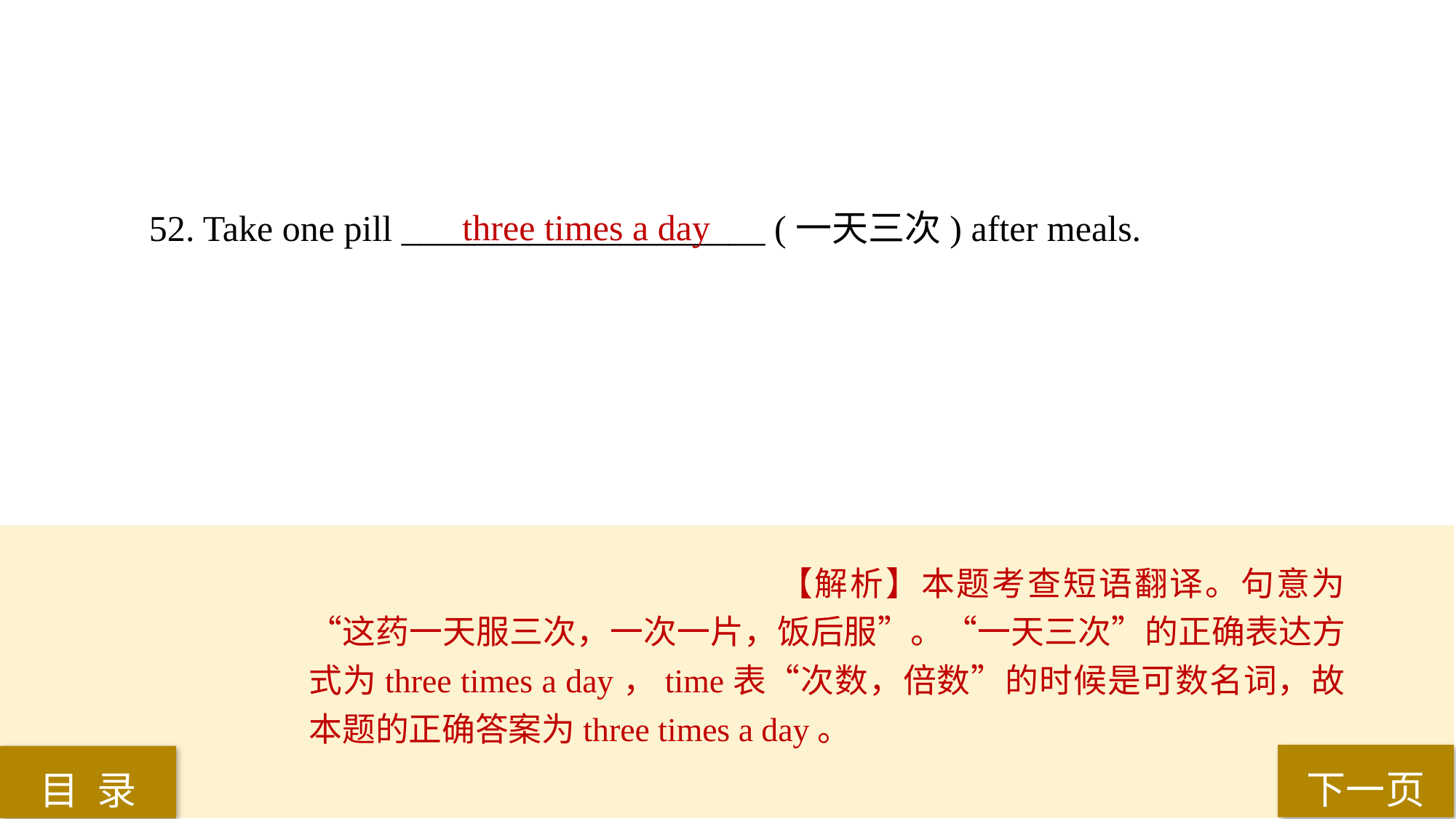

52. Take one pill ____________________ (一天三次) after meals.
three times a day
【解析】本题考查短语翻译。句意为“这药一天服三次，一次一片，饭后服”。“一天三次”的正确表达方式为three times a day，time表“次数，倍数”的时候是可数名词，故本题的正确答案为three times a day。